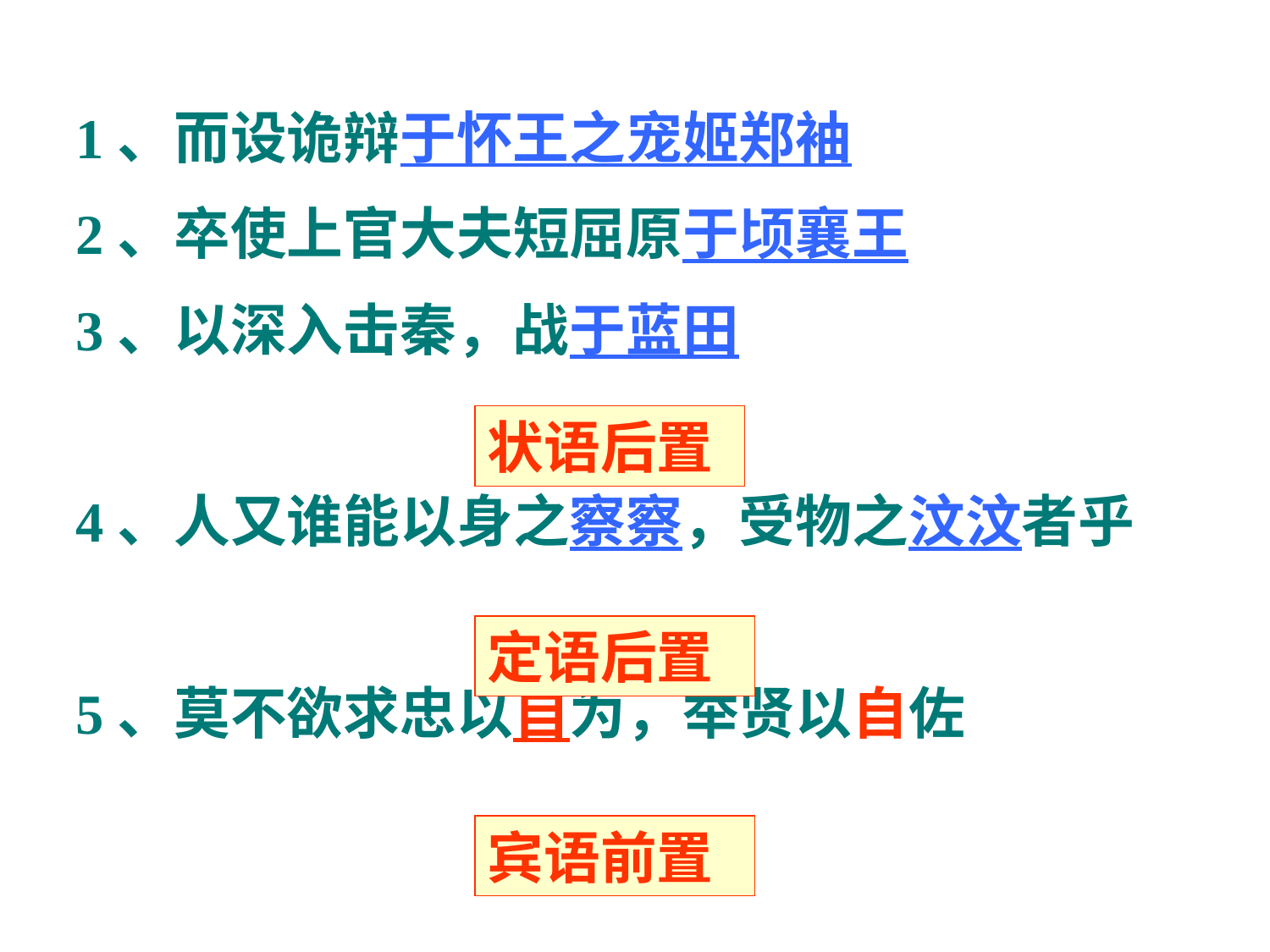

1、而设诡辩于怀王之宠姬郑袖
  2、卒使上官大夫短屈原于顷襄王
  3、以深入击秦，战于蓝田

  4、人又谁能以身之察察，受物之汶汶者乎

  5、莫不欲求忠以自为，举贤以自佐
状语后置
定语后置
宾语前置